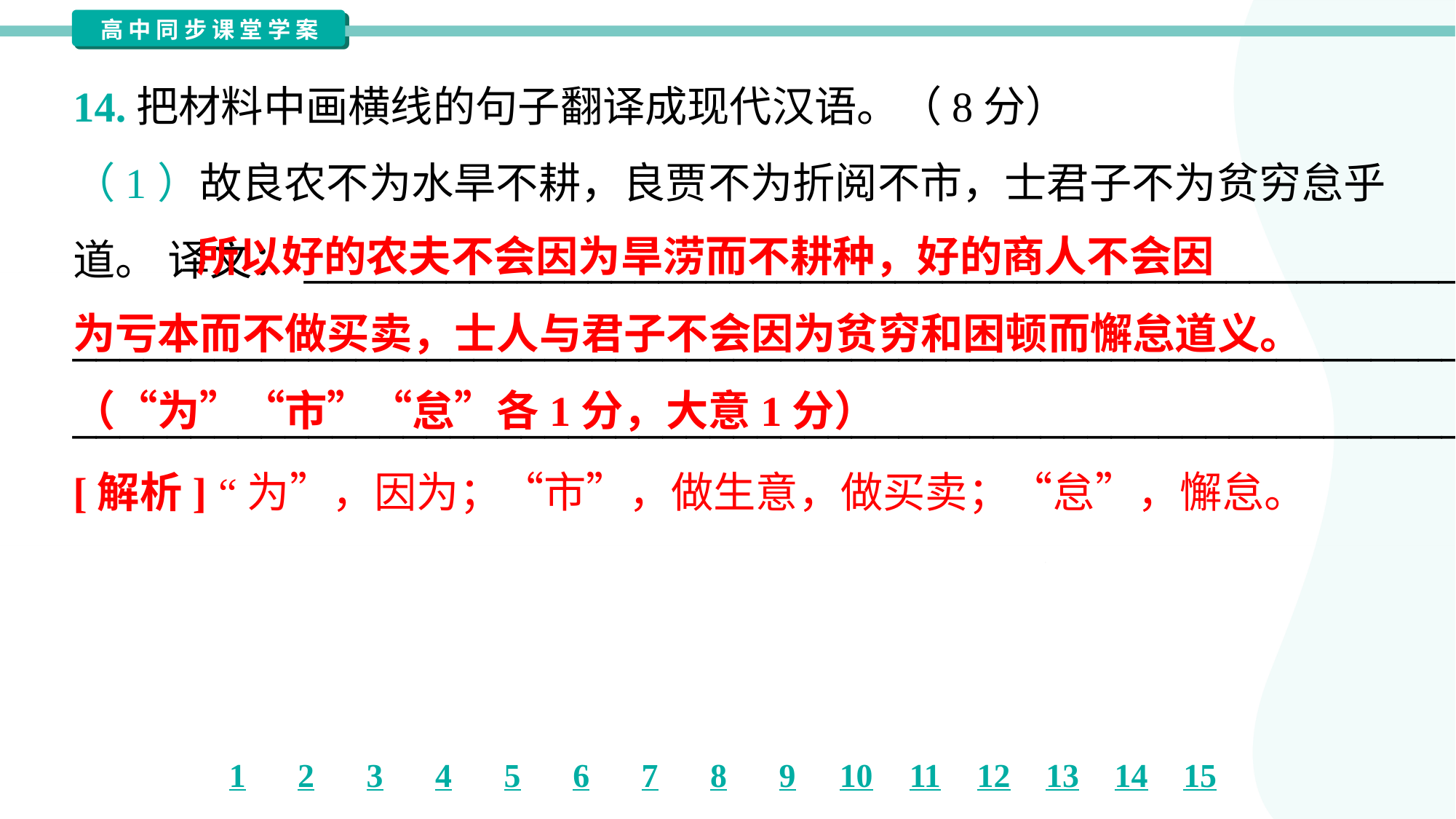

14.把材料中画横线的句子翻译成现代汉语。（8分）
（1）故良农不为水旱不耕，良贾不为折阅不市，士君子不为贫穷怠乎
道。 译文：__________________________________________________
_____________________________________________________________
_____________________________________________________________
            所以好的农夫不会因为旱涝而不耕种，好的商人不会因
为亏本而不做买卖，士人与君子不会因为贫穷和困顿而懈怠道义。
（“为”“市”“怠”各1分，大意1分）
[解析] “为”，因为；“市”，做生意，做买卖；“怠”，懈怠。